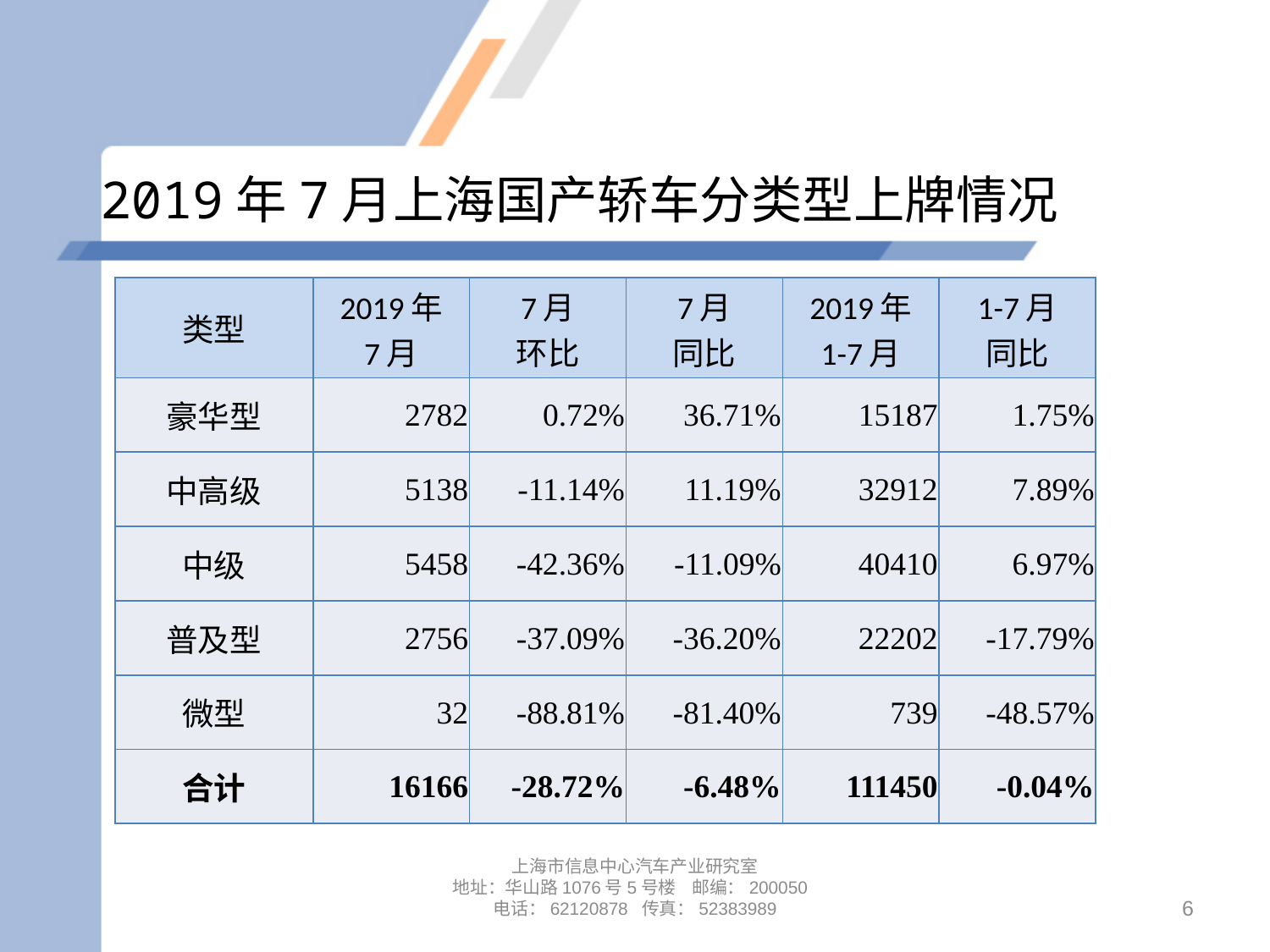

# 2019年7月上海国产轿车分类型上牌情况
| 类型 | 2019年 7月 | 7月 环比 | 7月 同比 | 2019年 1-7月 | 1-7月 同比 |
| --- | --- | --- | --- | --- | --- |
| 豪华型 | 2782 | 0.72% | 36.71% | 15187 | 1.75% |
| 中高级 | 5138 | -11.14% | 11.19% | 32912 | 7.89% |
| 中级 | 5458 | -42.36% | -11.09% | 40410 | 6.97% |
| 普及型 | 2756 | -37.09% | -36.20% | 22202 | -17.79% |
| 微型 | 32 | -88.81% | -81.40% | 739 | -48.57% |
| 合计 | 16166 | -28.72% | -6.48% | 111450 | -0.04% |
上海市信息中心汽车产业研究室
地址：华山路1076号5号楼    邮编：200050
电话：62120878  传真：52383989

6